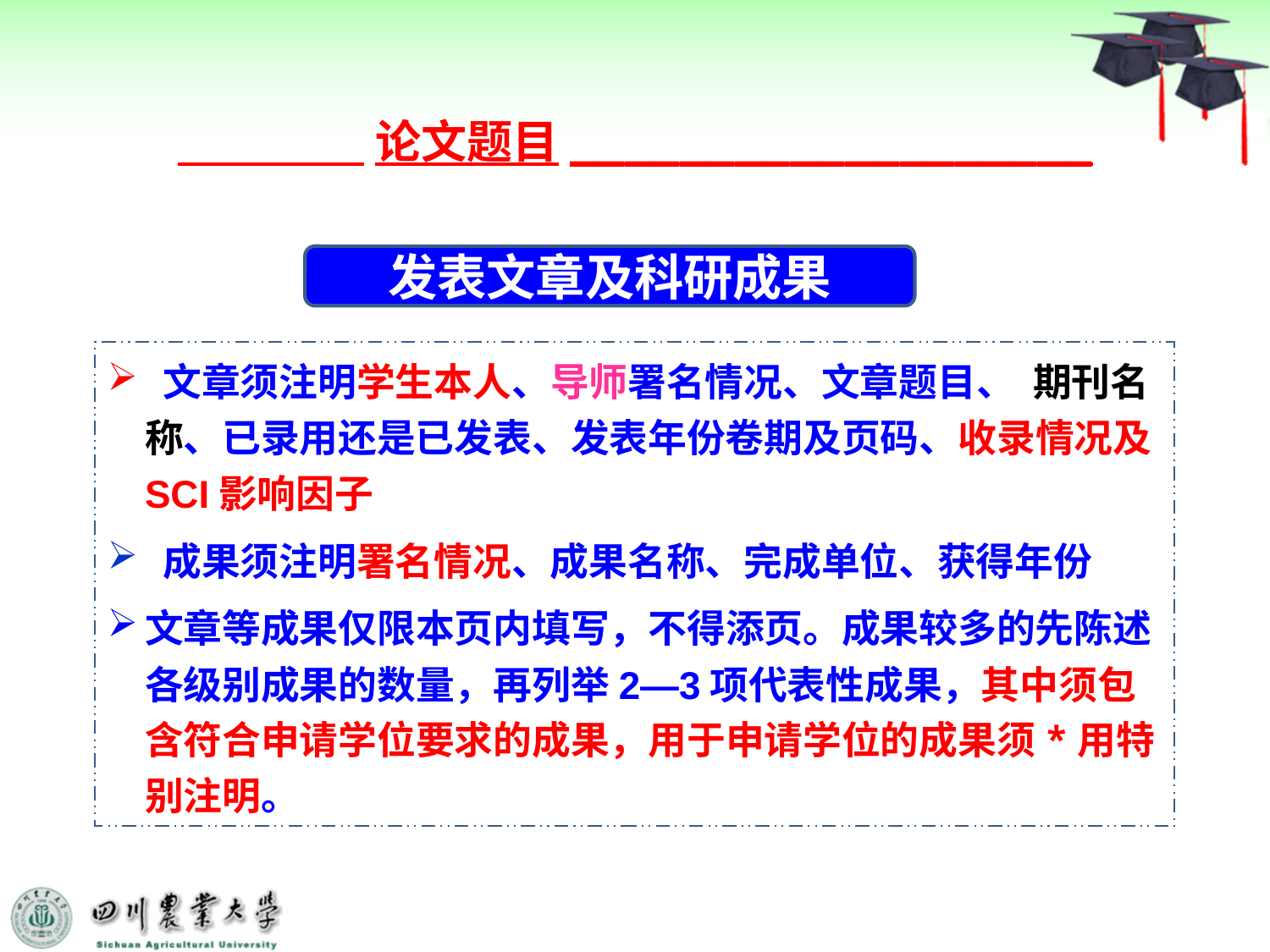

论文题目___________________
发表文章及科研成果
 文章须注明学生本人、导师署名情况、文章题目、  期刊名称、已录用还是已发表、发表年份卷期及页码、收录情况及SCI影响因子
 成果须注明署名情况、成果名称、完成单位、获得年份
文章等成果仅限本页内填写，不得添页。成果较多的先陈述各级别成果的数量，再列举2—3项代表性成果，其中须包含符合申请学位要求的成果，用于申请学位的成果须*用特别注明。